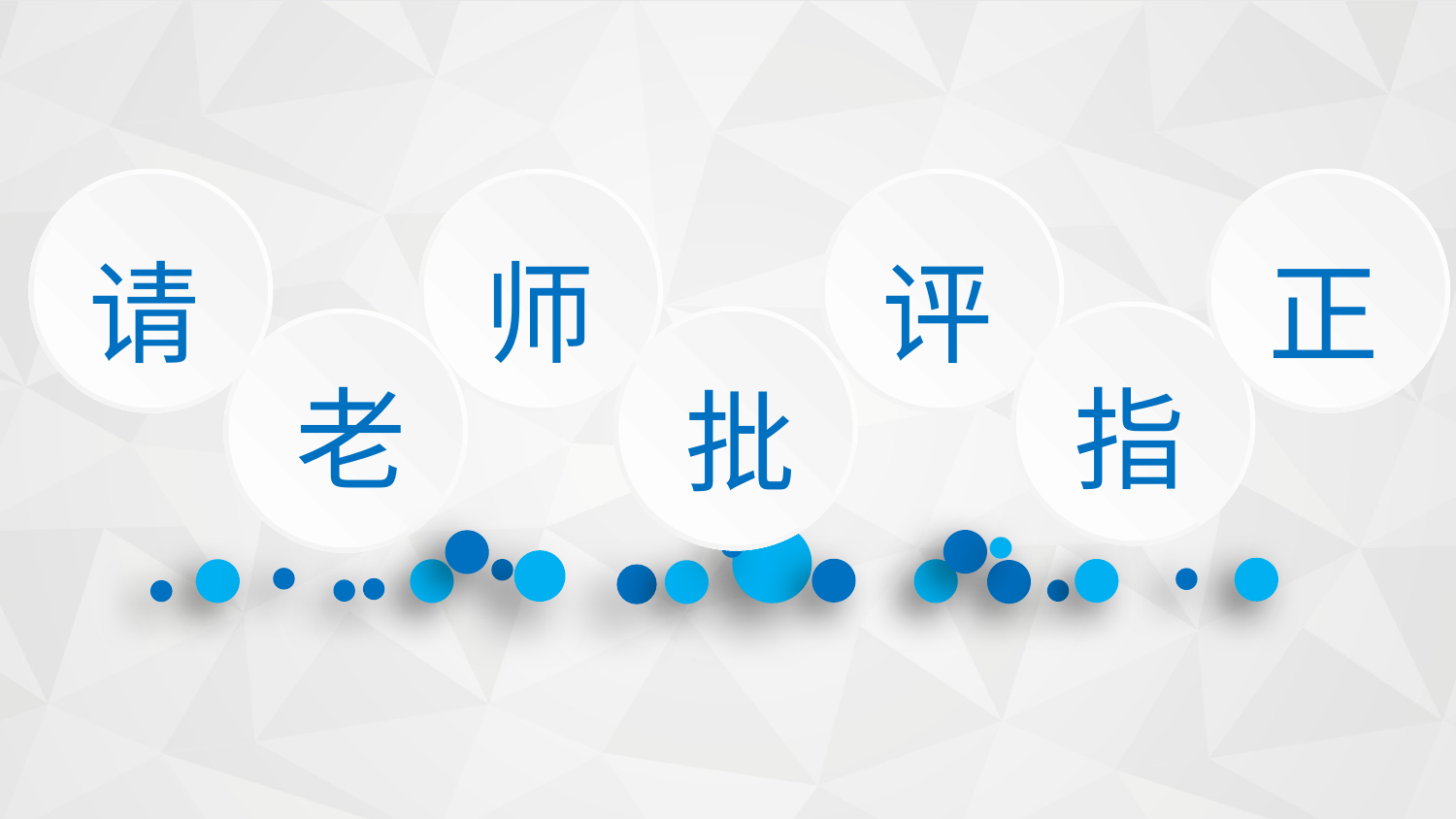

师
评
正
请

老
指
批